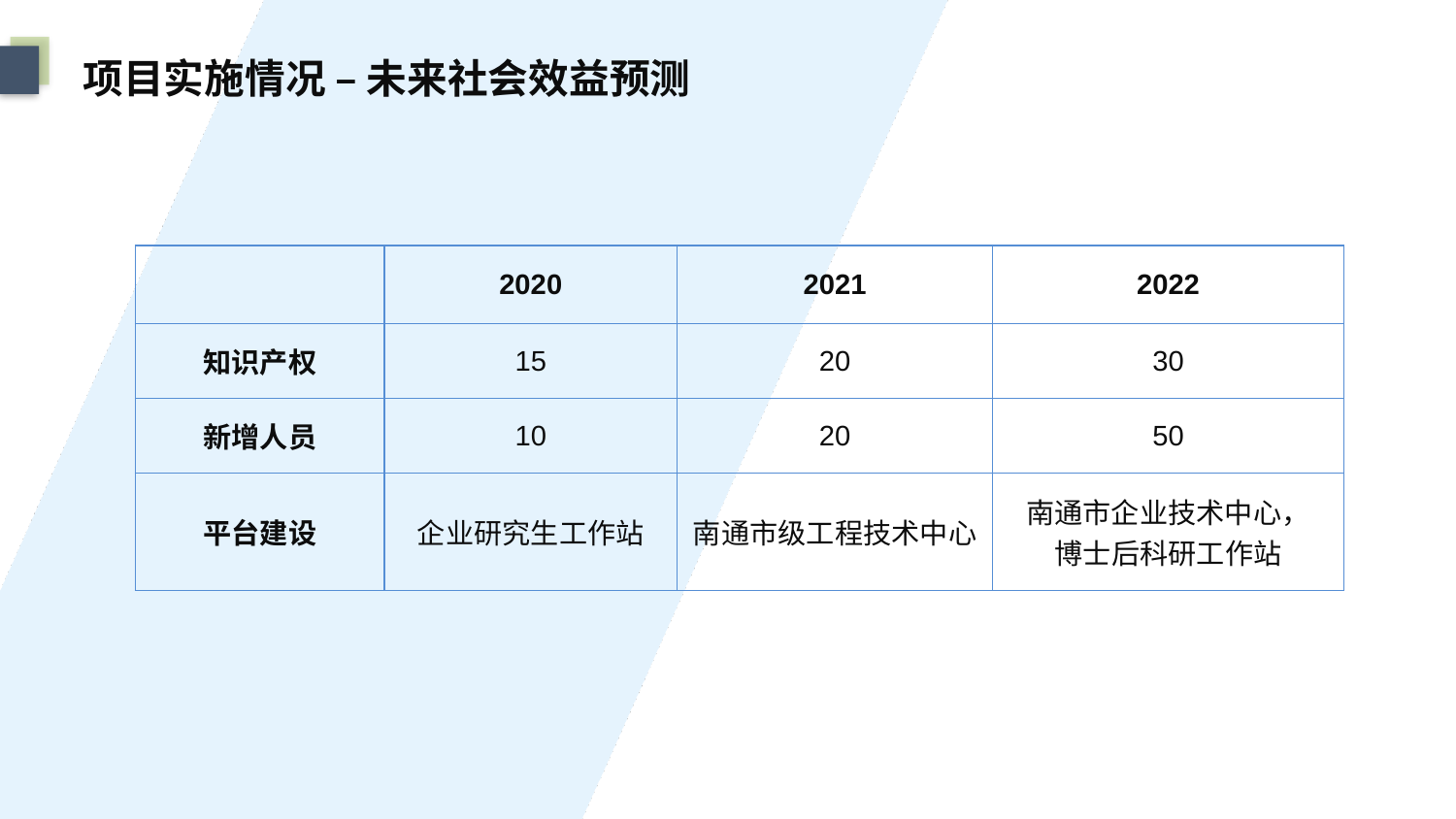

项目实施情况 – 未来社会效益预测
|  | 2020 | 2021 | 2022 |
| --- | --- | --- | --- |
| 知识产权 | 15 | 20 | 30 |
| 新增人员 | 10 | 20 | 50 |
| 平台建设 | 企业研究生工作站 | 南通市级工程技术中心 | 南通市企业技术中心， 博士后科研工作站 |